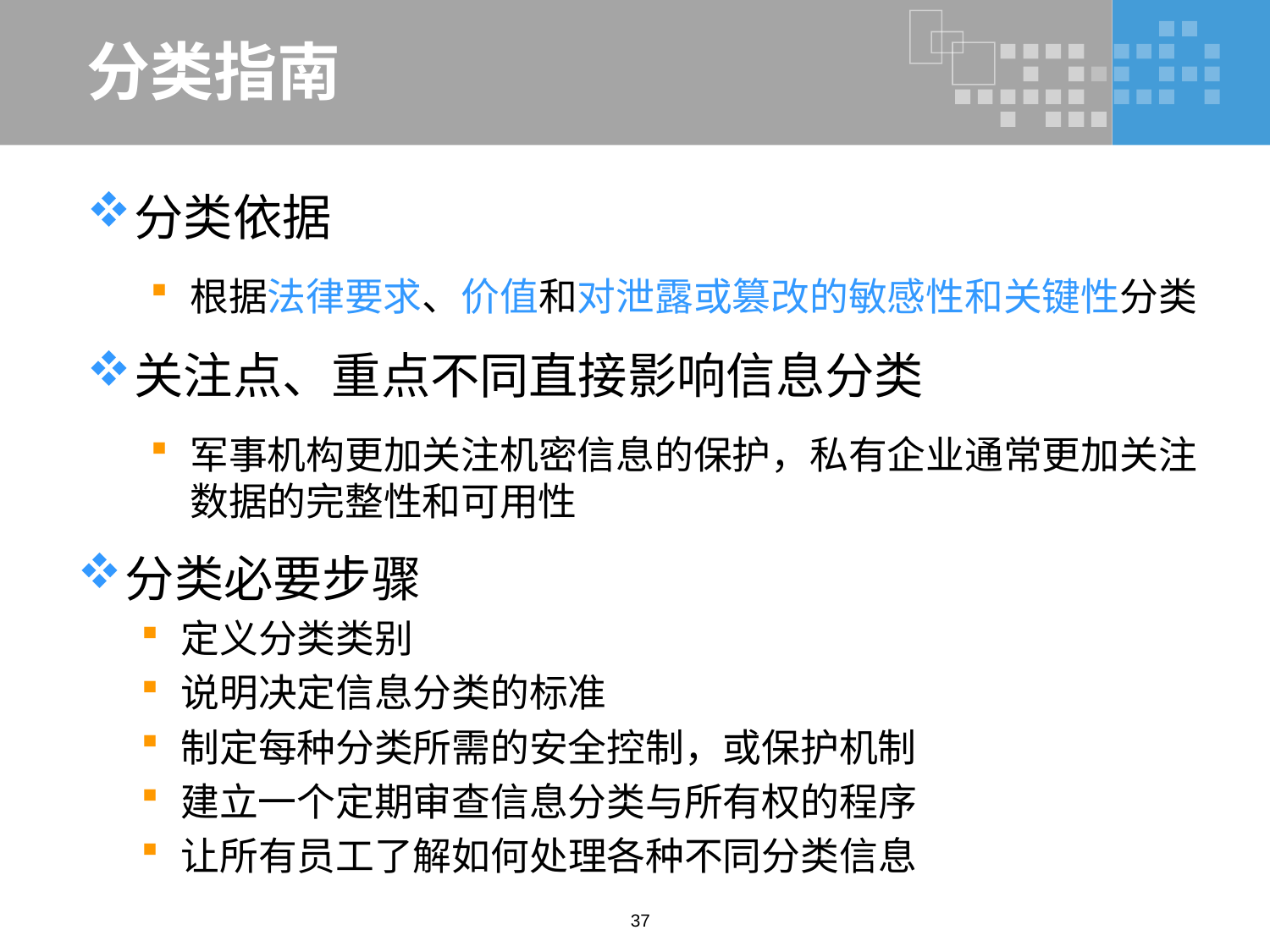

# 分类指南
分类依据
根据法律要求、价值和对泄露或篡改的敏感性和关键性分类
关注点、重点不同直接影响信息分类
军事机构更加关注机密信息的保护，私有企业通常更加关注数据的完整性和可用性

分类必要步骤
定义分类类别
说明决定信息分类的标准
制定每种分类所需的安全控制，或保护机制
建立一个定期审查信息分类与所有权的程序
让所有员工了解如何处理各种不同分类信息
37